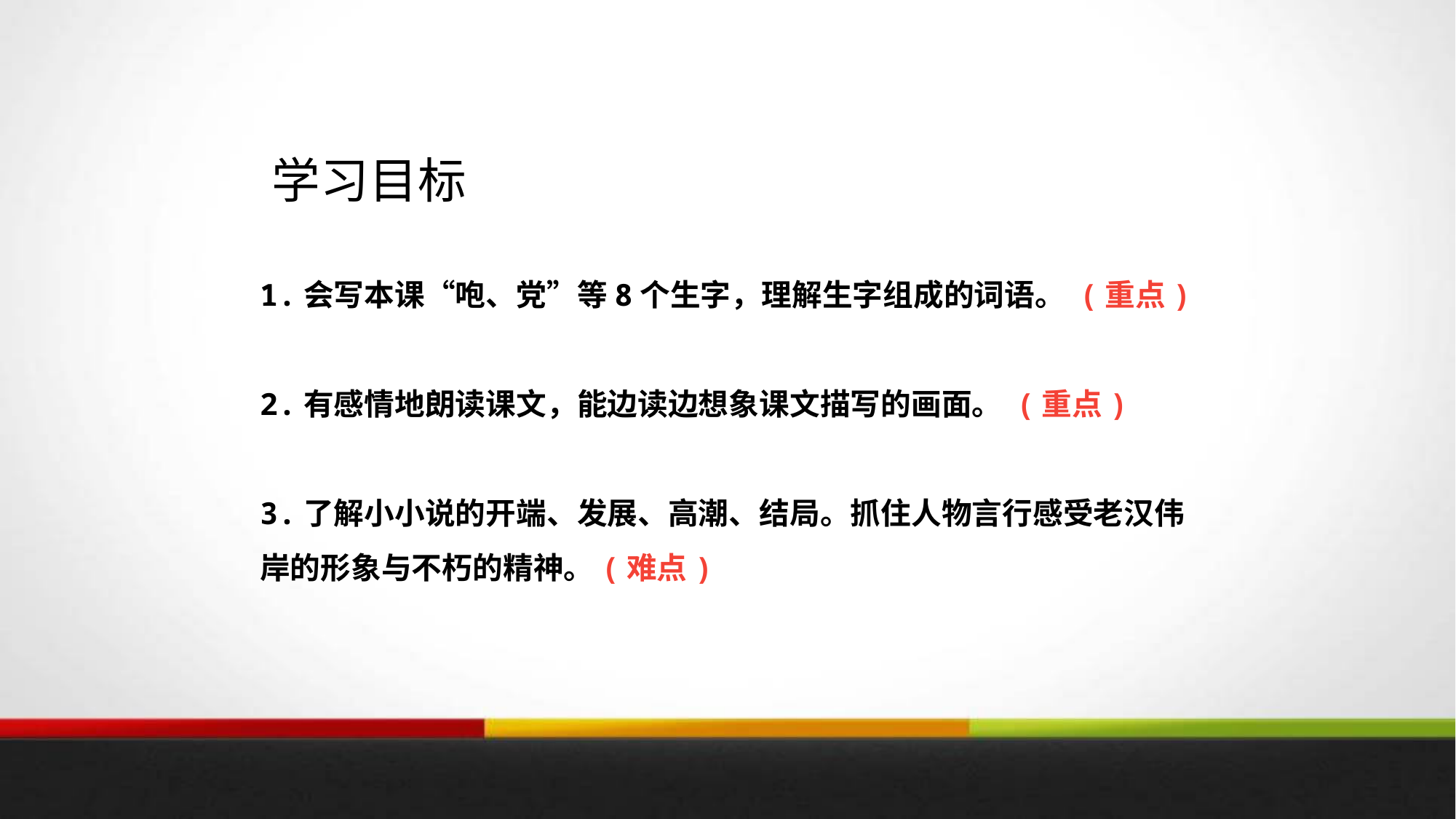

https://www.ypppt.com/
学习目标
1.会写本课“咆、党”等8个生字，理解生字组成的词语。 (重点)

2.有感情地朗读课文，能边读边想象课文描写的画面。 (重点)

3.了解小小说的开端、发展、高潮、结局。抓住人物言行感受老汉伟岸的形象与不朽的精神。(难点)